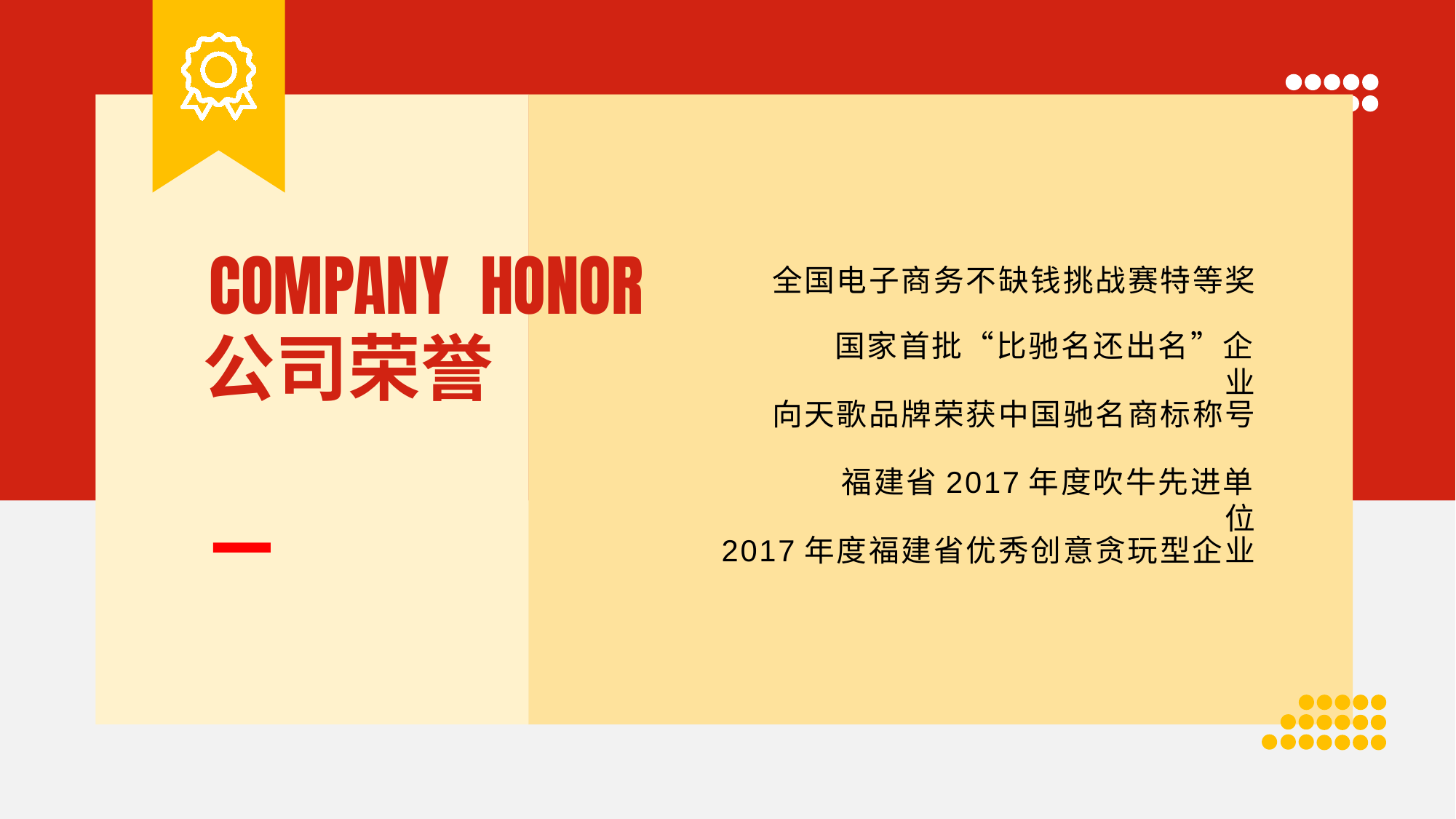

COMPANY  HONOR
全国电子商务不缺钱挑战赛特等奖
公司荣誉
国家首批“比驰名还出名”企业
向天歌品牌荣获中国驰名商标称号
福建省2017年度吹牛先进单位
2017年度福建省优秀创意贪玩型企业

尘還